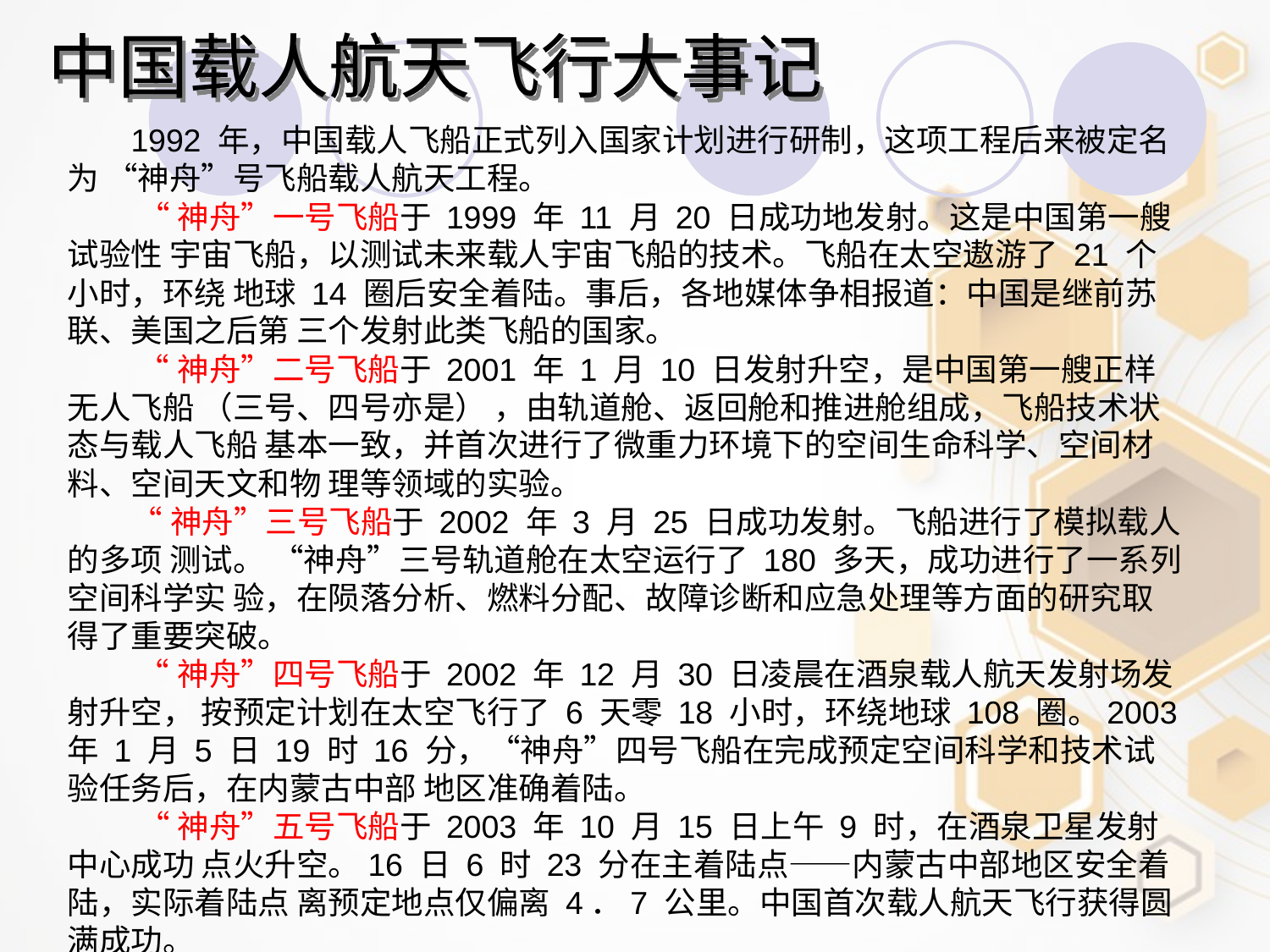

中国载人航天飞行大事记
1992 年，中国载人飞船正式列入国家计划进行研制，这项工程后来被定名为 “神舟”号飞船载人航天工程。
 “神舟”一号飞船于 1999 年 11 月 20 日成功地发射。这是中国第一艘试验性 宇宙飞船，以测试未来载人宇宙飞船的技术。飞船在太空遨游了 21 个小时，环绕 地球 14 圈后安全着陆。事后，各地媒体争相报道：中国是继前苏联、美国之后第 三个发射此类飞船的国家。
 “神舟”二号飞船于 2001 年 1 月 10 日发射升空，是中国第一艘正样无人飞船 （三号、四号亦是） ，由轨道舱、返回舱和推进舱组成，飞船技术状态与载人飞船 基本一致，并首次进行了微重力环境下的空间生命科学、空间材料、空间天文和物 理等领域的实验。
“神舟”三号飞船于 2002 年 3 月 25 日成功发射。飞船进行了模拟载人的多项 测试。 “神舟”三号轨道舱在太空运行了 180 多天，成功进行了一系列空间科学实 验，在陨落分析、燃料分配、故障诊断和应急处理等方面的研究取得了重要突破。
 “神舟”四号飞船于 2002 年 12 月 30 日凌晨在酒泉载人航天发射场发射升空， 按预定计划在太空飞行了 6 天零 18 小时，环绕地球 108 圈。2003 年 1 月 5 日 19 时 16 分，“神舟”四号飞船在完成预定空间科学和技术试验任务后，在内蒙古中部 地区准确着陆。
 “神舟”五号飞船于 2003 年 10 月 15 日上午 9 时，在酒泉卫星发射中心成功 点火升空。16 日 6 时 23 分在主着陆点——内蒙古中部地区安全着陆，实际着陆点 离预定地点仅偏离 4．7 公里。中国首次载人航天飞行获得圆满成功。